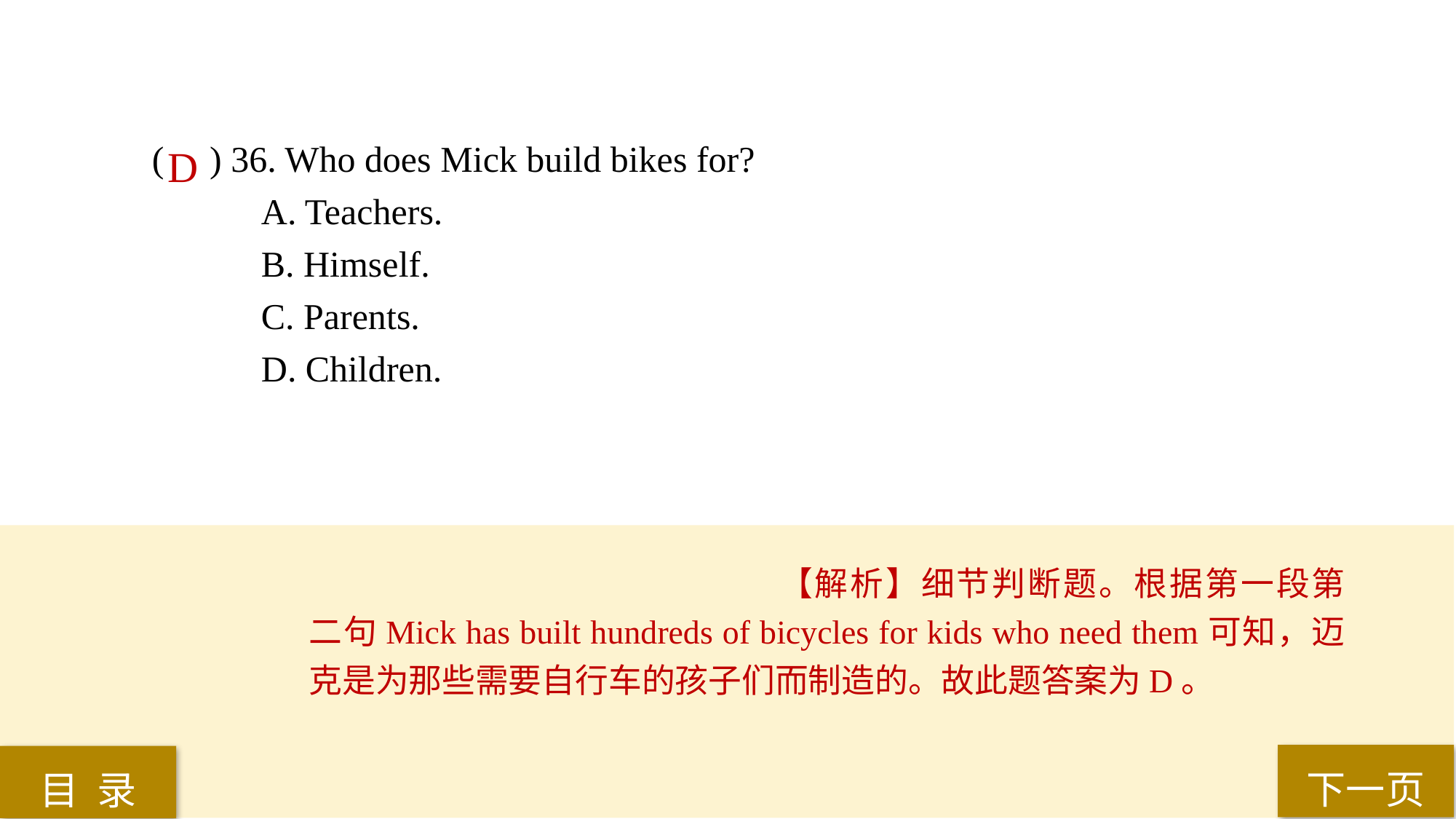

(     ) 36. Who does Mick build bikes for?
A. Teachers.
B. Himself.
C. Parents.
D. Children.
D
【解析】细节判断题。根据第一段第二句Mick has built hundreds of bicycles for kids who need them可知，迈克是为那些需要自行车的孩子们而制造的。故此题答案为D。